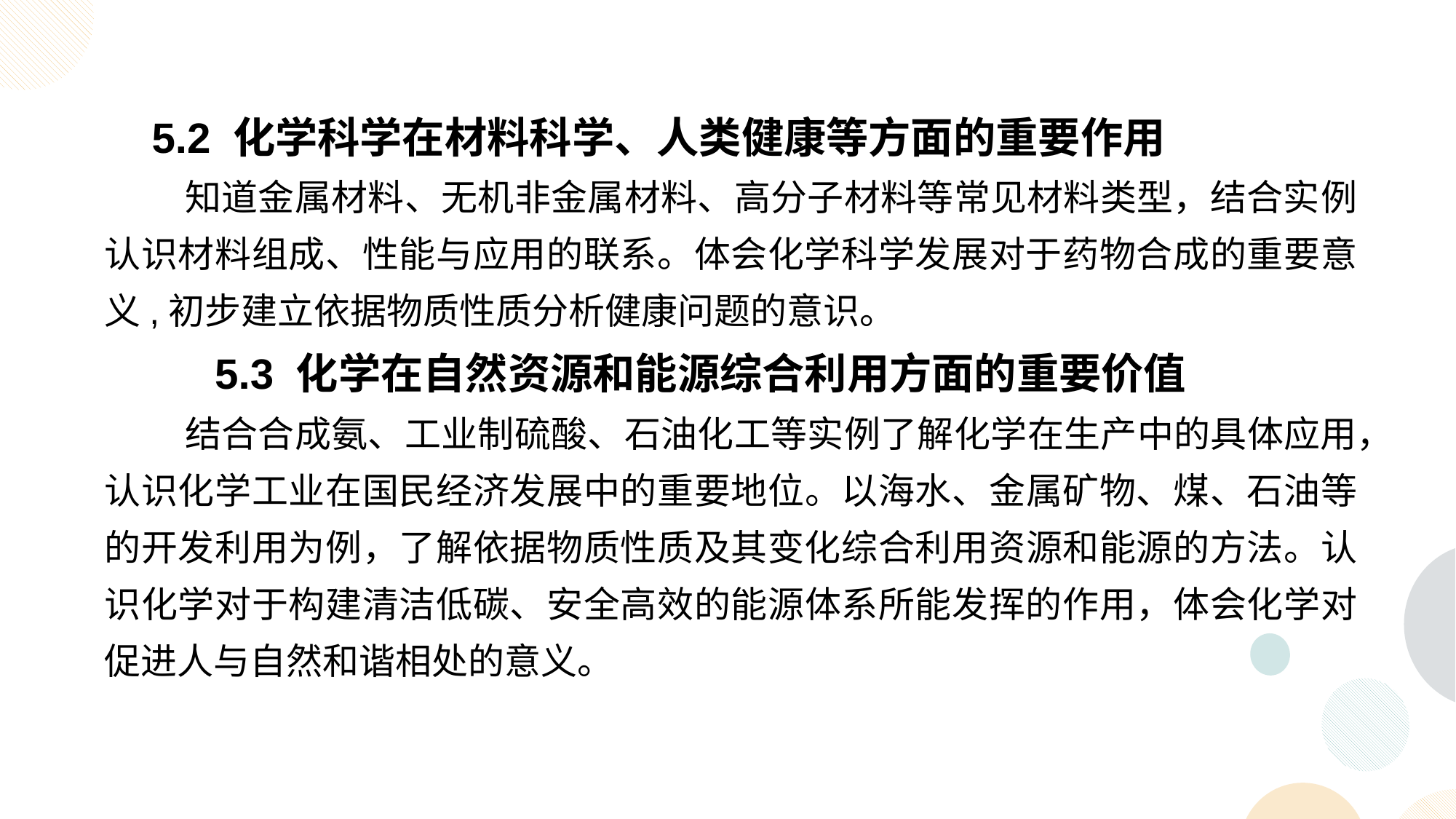

5.2 化学科学在材料科学、人类健康等方面的重要作用
 知道金属材料、无机非金属材料、高分子材料等常见材料类型，结合实例认识材料组成、性能与应用的联系。体会化学科学发展对于药物合成的重要意义,初步建立依据物质性质分析健康问题的意识。
    5.3 化学在自然资源和能源综合利用方面的重要价值
 结合合成氨、工业制硫酸、石油化工等实例了解化学在生产中的具体应用，认识化学工业在国民经济发展中的重要地位。以海水、金属矿物、煤、石油等的开发利用为例，了解依据物质性质及其变化综合利用资源和能源的方法。认识化学对于构建清洁低碳、安全高效的能源体系所能发挥的作用，体会化学对促进人与自然和谐相处的意义。